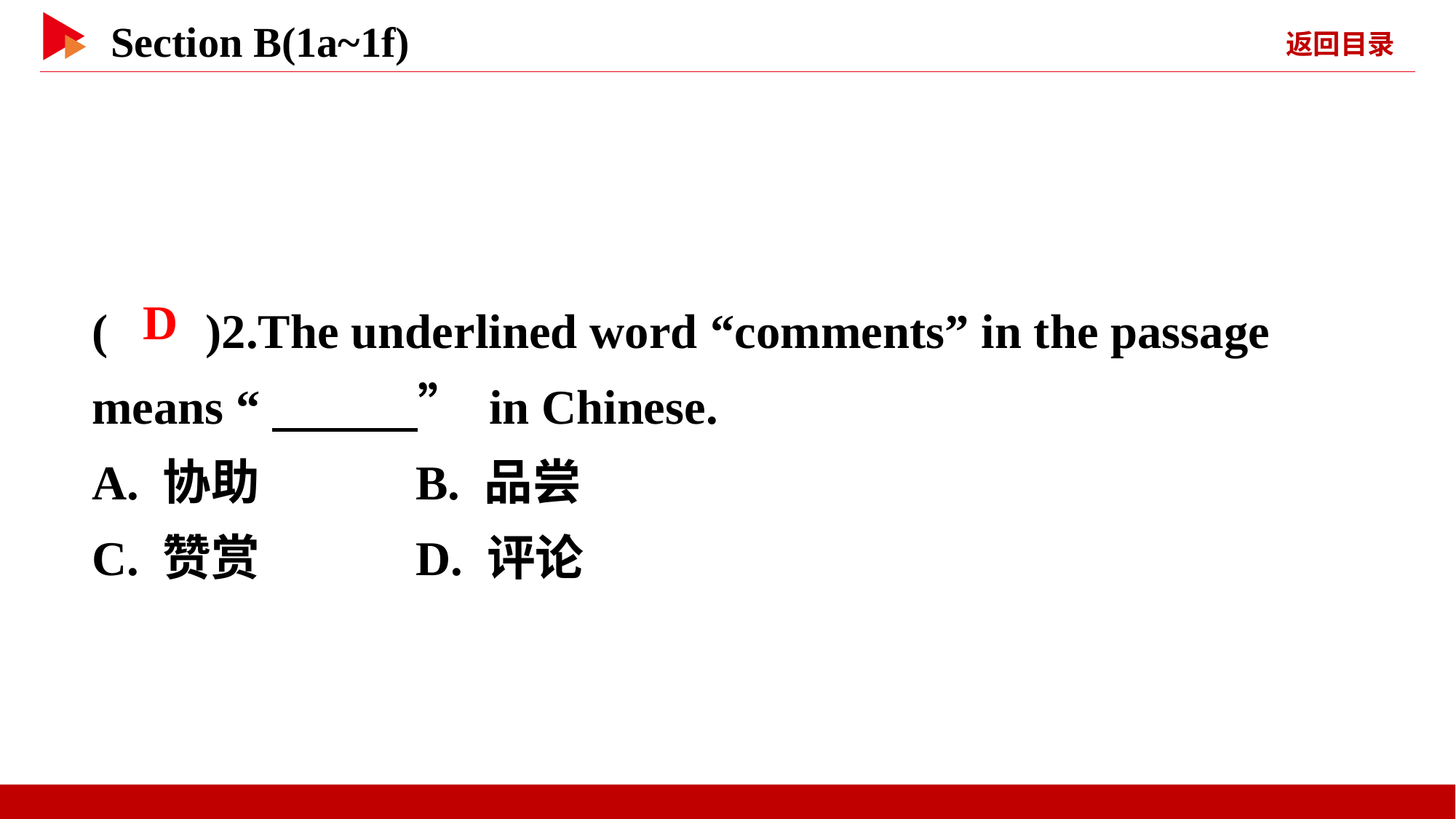

(        )2.The underlined word “comments” in the passage means “　　　” in Chinese.
A. 协助             B. 品尝
C. 赞赏             D. 评论
   D